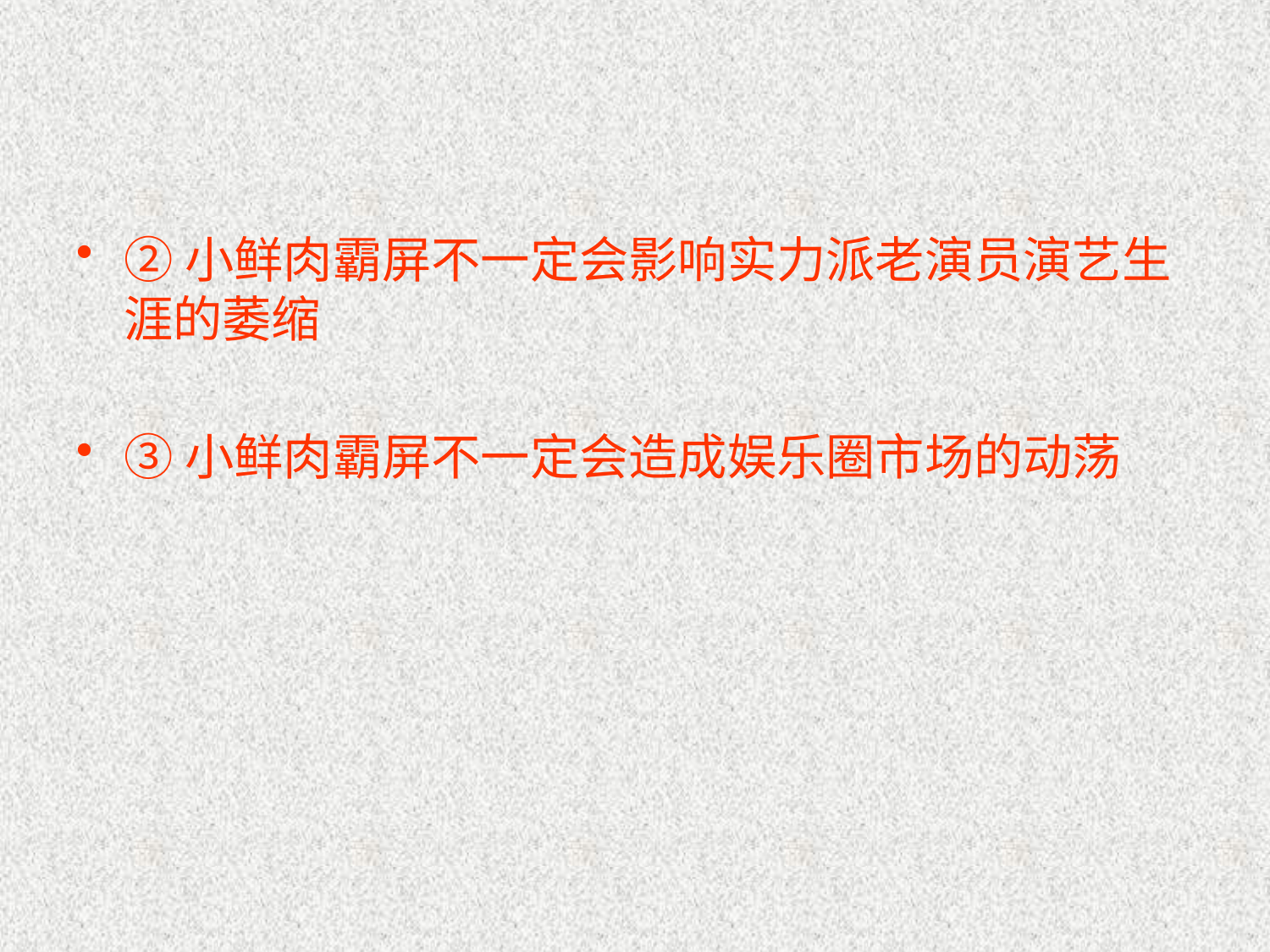

#
②小鲜肉霸屏不一定会影响实力派老演员演艺生涯的萎缩

③小鲜肉霸屏不一定会造成娱乐圈市场的动荡